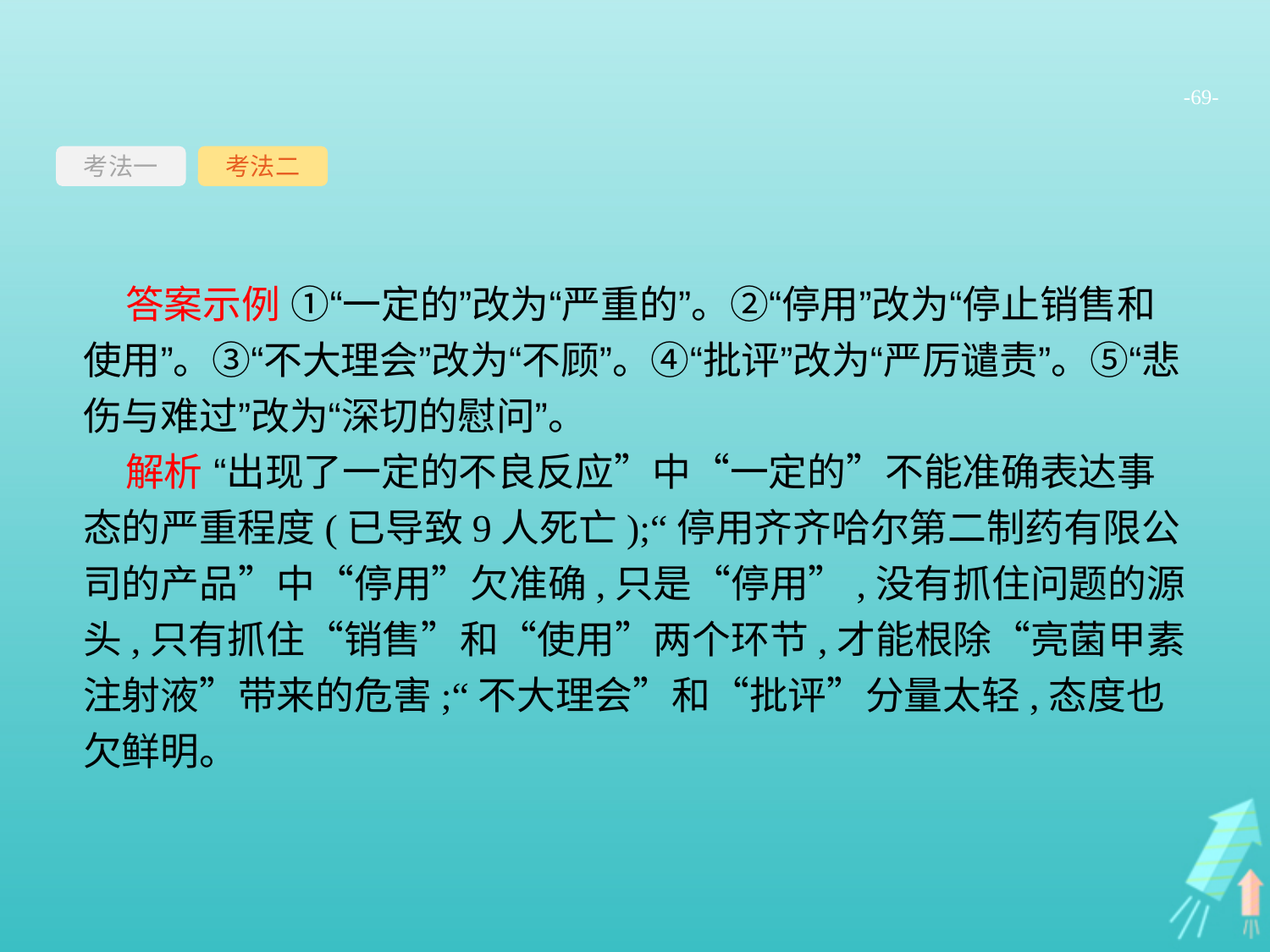

-69-
考法一
考法二
答案示例 ①“一定的”改为“严重的”。②“停用”改为“停止销售和使用”。③“不大理会”改为“不顾”。④“批评”改为“严厉谴责”。⑤“悲伤与难过”改为“深切的慰问”。
解析 “出现了一定的不良反应”中“一定的”不能准确表达事态的严重程度(已导致9人死亡);“停用齐齐哈尔第二制药有限公司的产品”中“停用”欠准确,只是“停用”,没有抓住问题的源头,只有抓住“销售”和“使用”两个环节,才能根除“亮菌甲素注射液”带来的危害;“不大理会”和“批评”分量太轻,态度也欠鲜明。